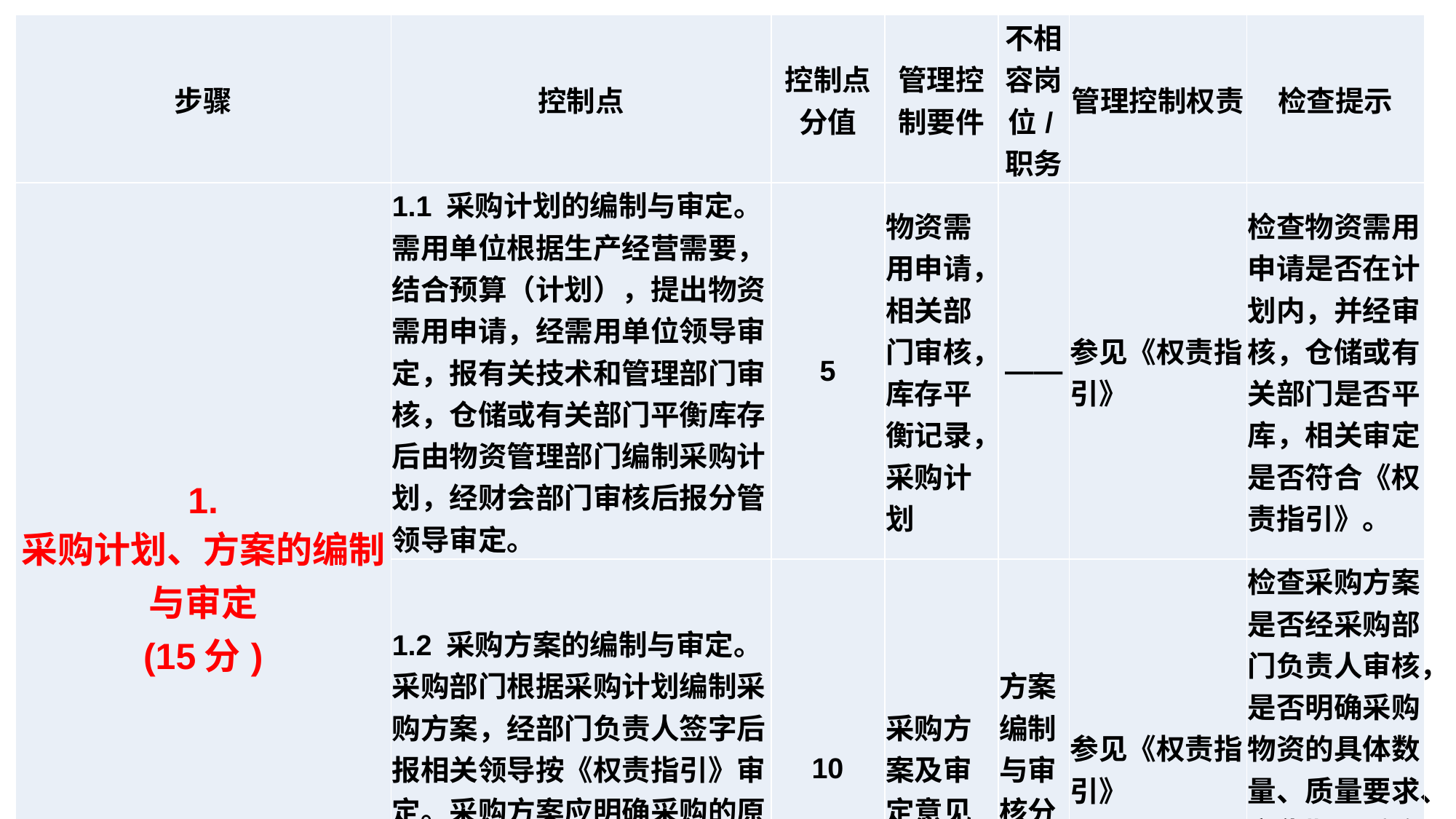

| 步骤 | 控制点 | 控制点分值 | 管理控制要件 | 不相容岗位/职务 | 管理控制权责 | 检查提示 |
| --- | --- | --- | --- | --- | --- | --- |
| 1. 采购计划、方案的编制与审定 (15分) | 1.1 采购计划的编制与审定。需用单位根据生产经营需要，结合预算（计划），提出物资需用申请，经需用单位领导审定，报有关技术和管理部门审核，仓储或有关部门平衡库存后由物资管理部门编制采购计划，经财会部门审核后报分管领导审定。 | 5 | 物资需用申请，相关部门审核，库存平衡记录，采购计划 | —— | 参见《权责指引》 | 检查物资需用申请是否在计划内，并经审核，仓储或有关部门是否平库，相关审定是否符合《权责指引》。 |
|  | 1.2 采购方案的编制与审定。采购部门根据采购计划编制采购方案，经部门负责人签字后报相关领导按《权责指引》审定。采购方案应明确采购的原则、采购的渠道、供应商的选择方式和范围等内容。 | 10 | 采购方案及审定意见 | 方案编制与审核分离 | 参见《权责指引》 | 检查采购方案是否经采购部门负责人审核，是否明确采购物资的具体数量、质量要求、交货期、采购方式等，相关审定是否符合《权责指引》。 |